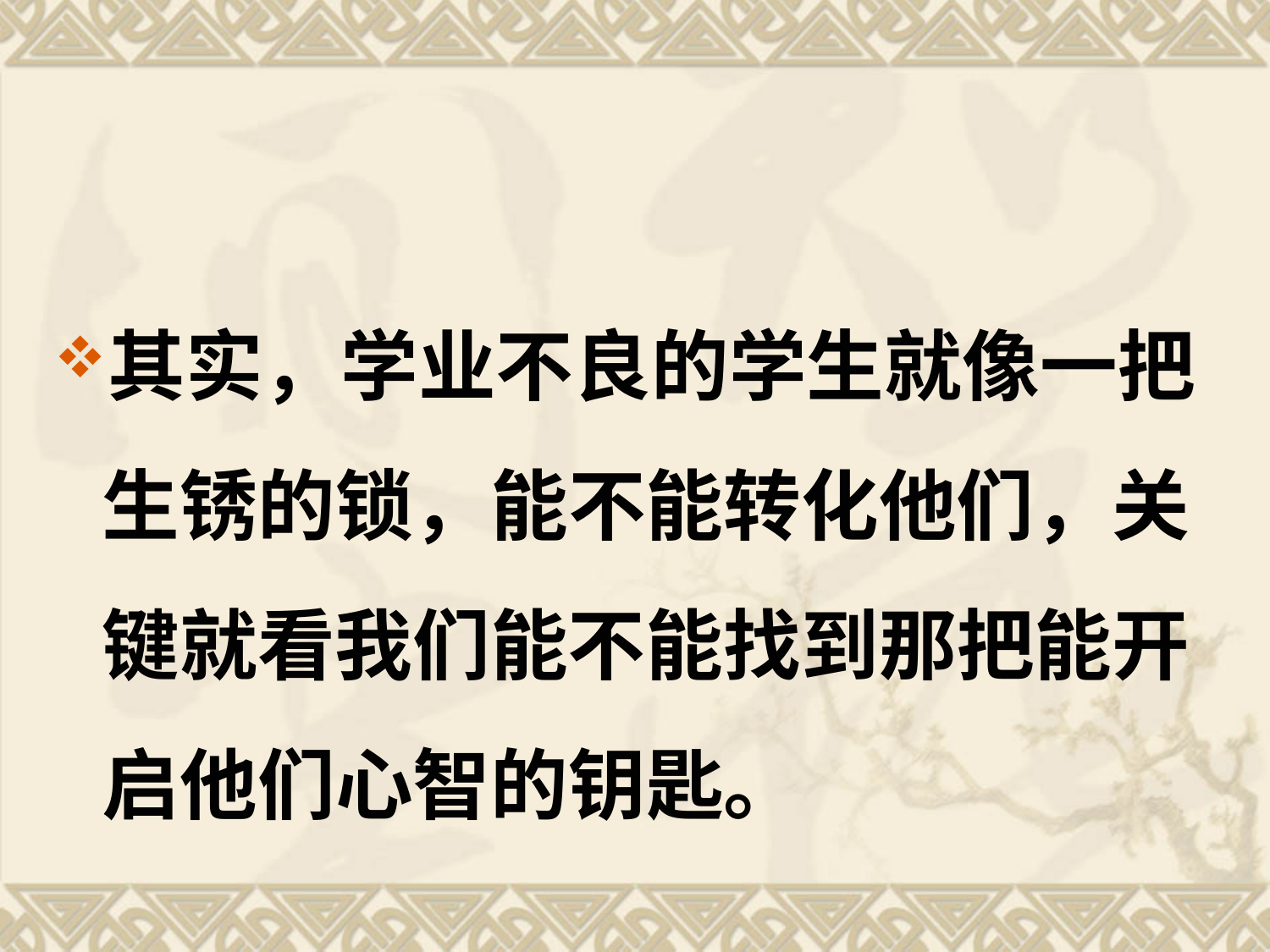

#
其实，学业不良的学生就像一把生锈的锁，能不能转化他们，关键就看我们能不能找到那把能开启他们心智的钥匙。